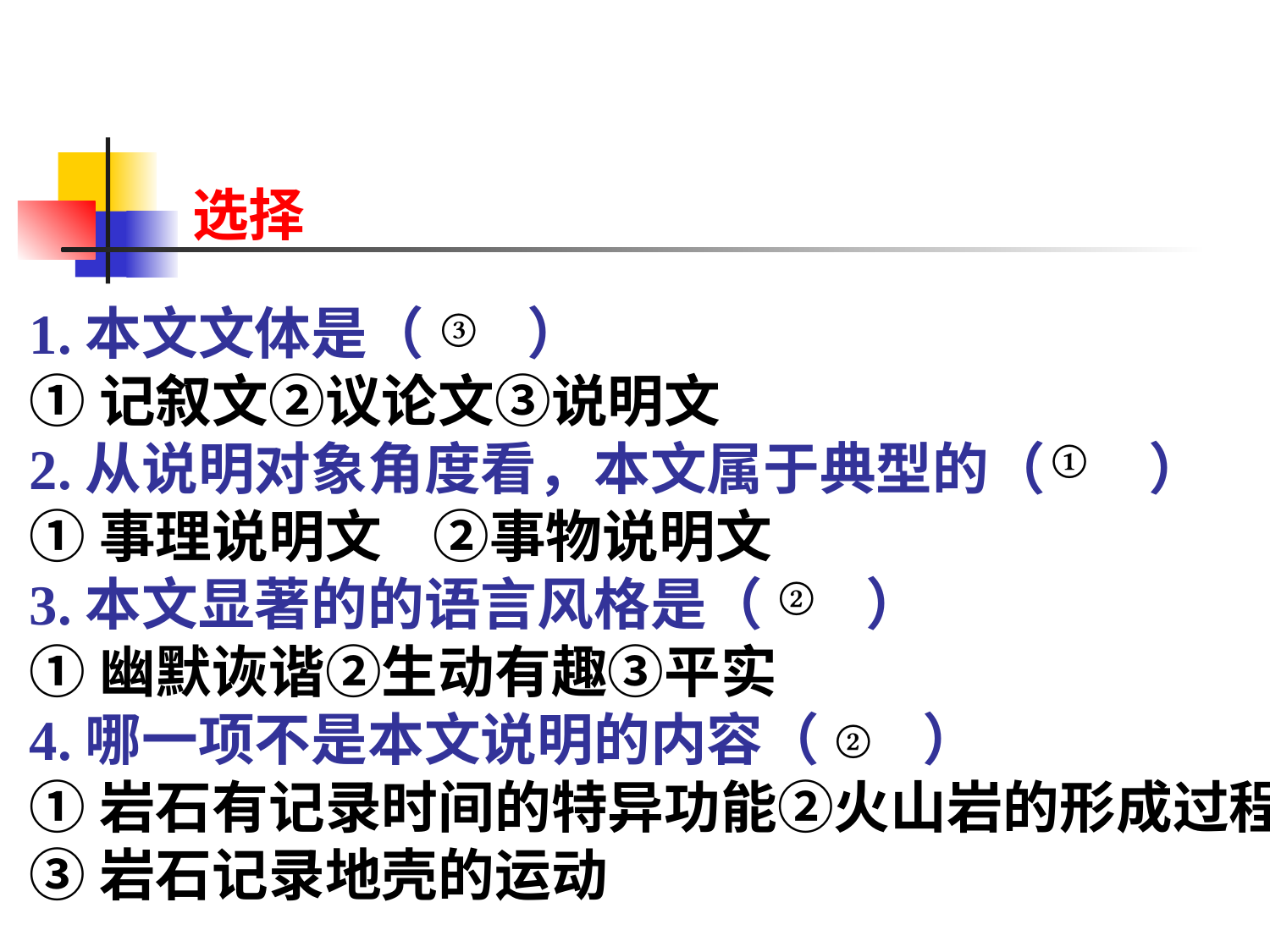

选择
1.本文文体是（        ）
①记叙文②议论文③说明文
2.从说明对象角度看，本文属于典型的（        ）
①事理说明文    ②事物说明文
3.本文显著的的语言风格是（        ）
①幽默诙谐②生动有趣③平实
4.哪一项不是本文说明的内容（        ）
①岩石有记录时间的特异功能②火山岩的形成过程
③岩石记录地壳的运动
③
①
②
②